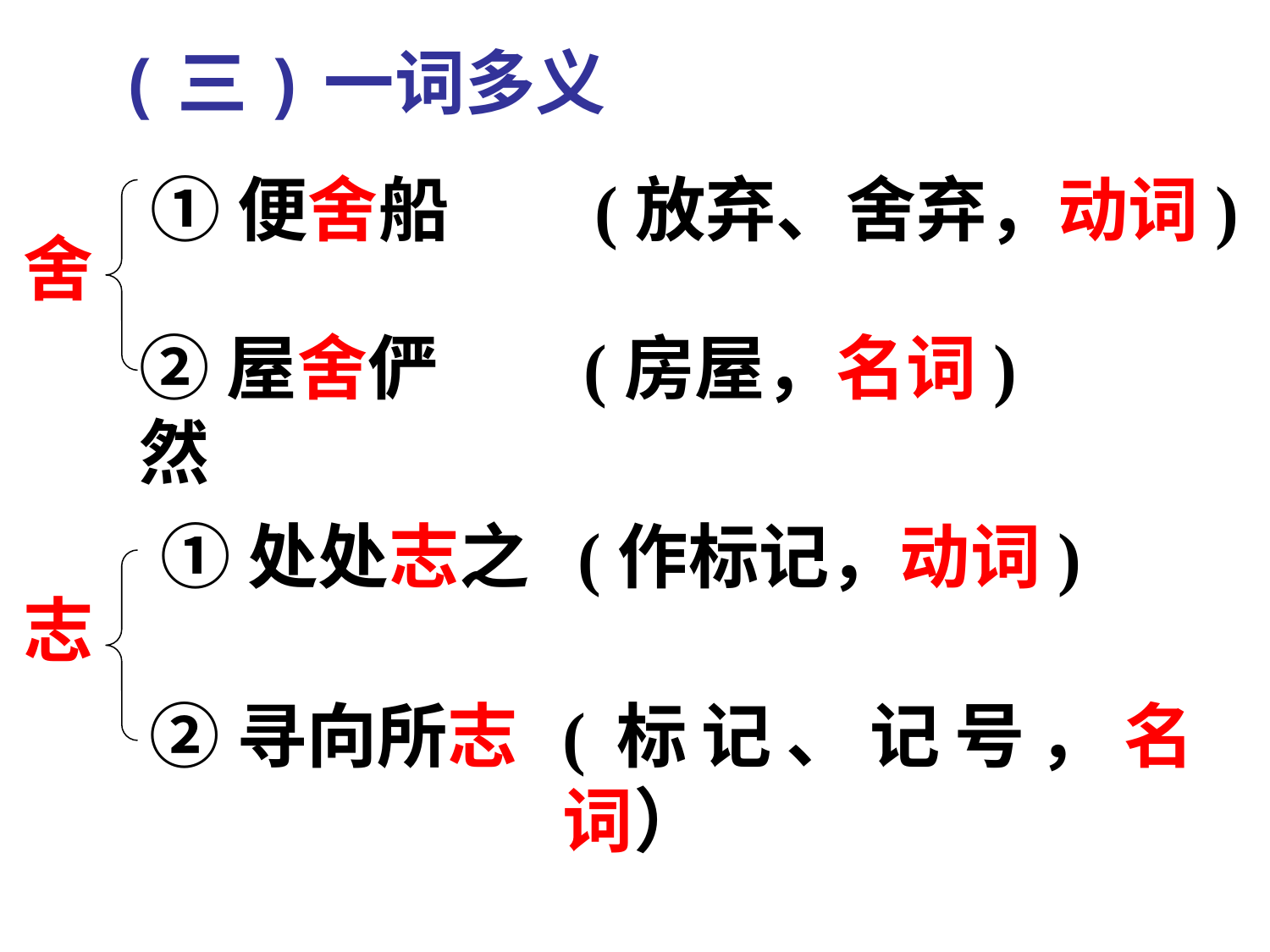

(三)一词多义
①便舍船
(放弃、舍弃，动词)

舍
②屋舍俨然
(房屋，名词)
①处处志之
 (作标记，动词)

志
 ②寻向所志
(标记、记号，名词）